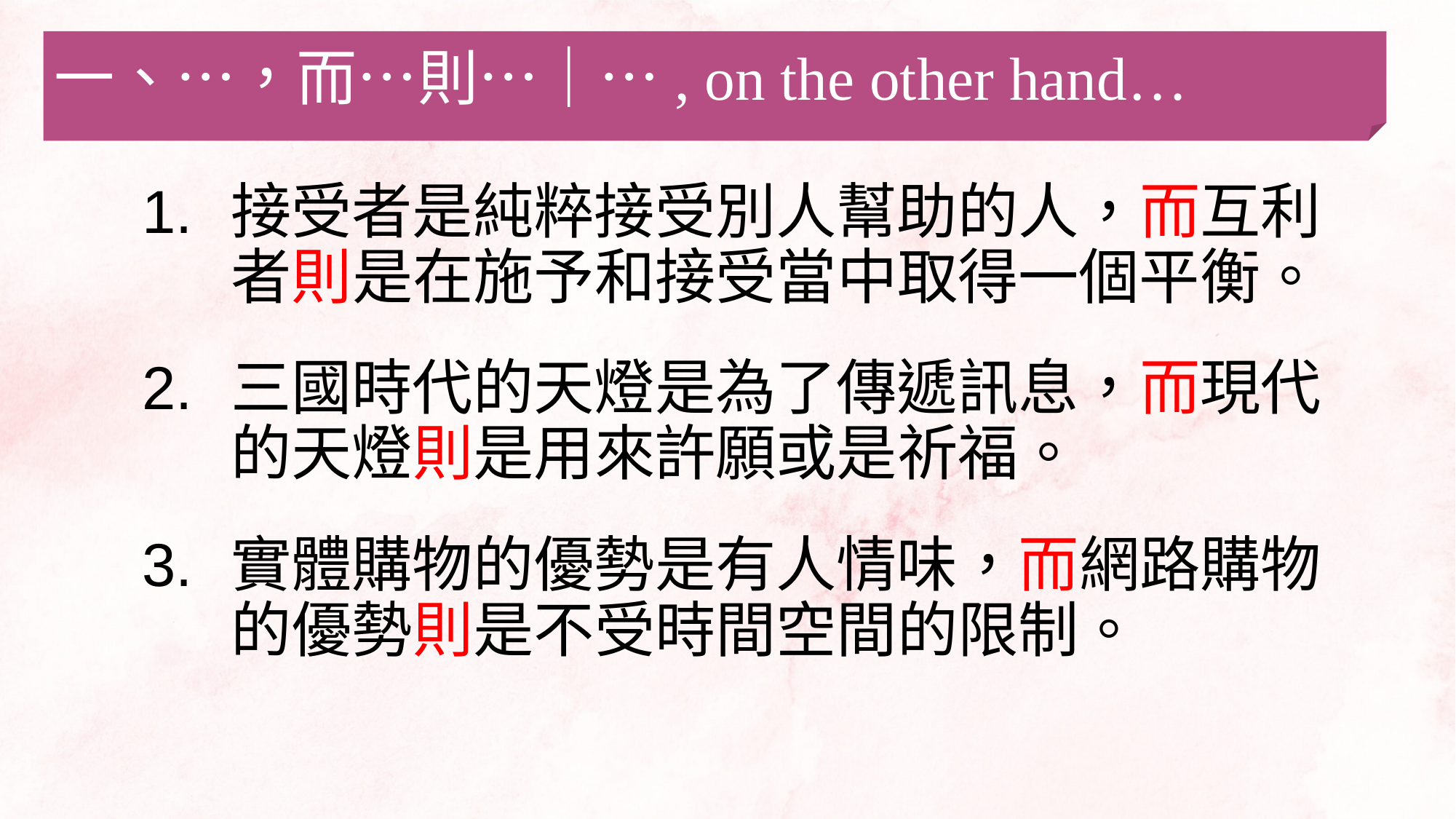

一、…，而…則…｜…, on the other hand…
接受者是純粹接受別人幫助的人，而互利者則是在施予和接受當中取得一個平衡。
三國時代的天燈是為了傳遞訊息，而現代的天燈則是用來許願或是祈福。
實體購物的優勢是有人情味，而網路購物的優勢則是不受時間空間的限制。